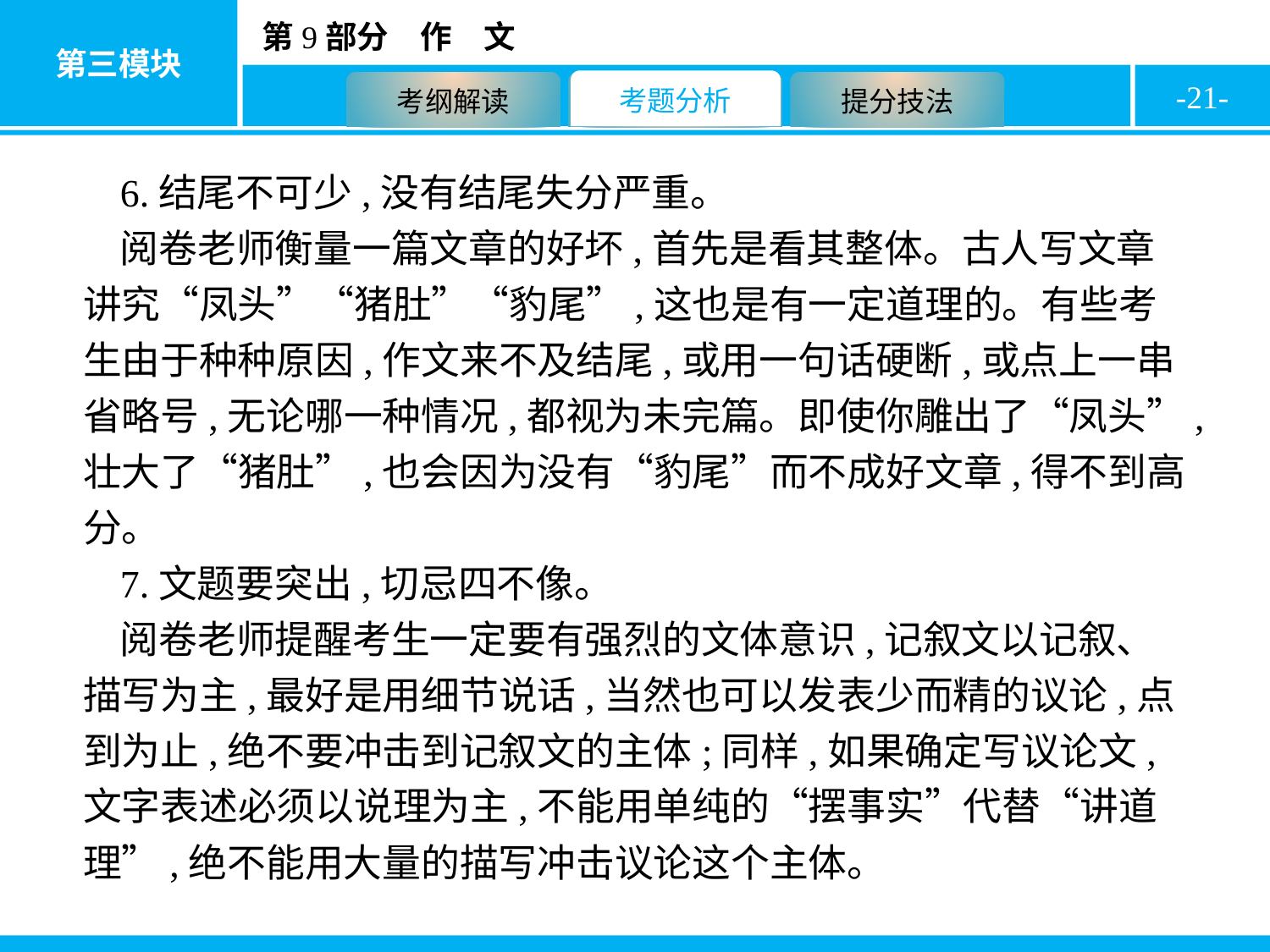

-21-
6.结尾不可少,没有结尾失分严重。
阅卷老师衡量一篇文章的好坏,首先是看其整体。古人写文章讲究“凤头”“猪肚”“豹尾”,这也是有一定道理的。有些考生由于种种原因,作文来不及结尾,或用一句话硬断,或点上一串省略号,无论哪一种情况,都视为未完篇。即使你雕出了“凤头”,壮大了“猪肚”,也会因为没有“豹尾”而不成好文章,得不到高分。
7.文题要突出,切忌四不像。
阅卷老师提醒考生一定要有强烈的文体意识,记叙文以记叙、描写为主,最好是用细节说话,当然也可以发表少而精的议论,点到为止,绝不要冲击到记叙文的主体;同样,如果确定写议论文,文字表述必须以说理为主,不能用单纯的“摆事实”代替“讲道理”,绝不能用大量的描写冲击议论这个主体。